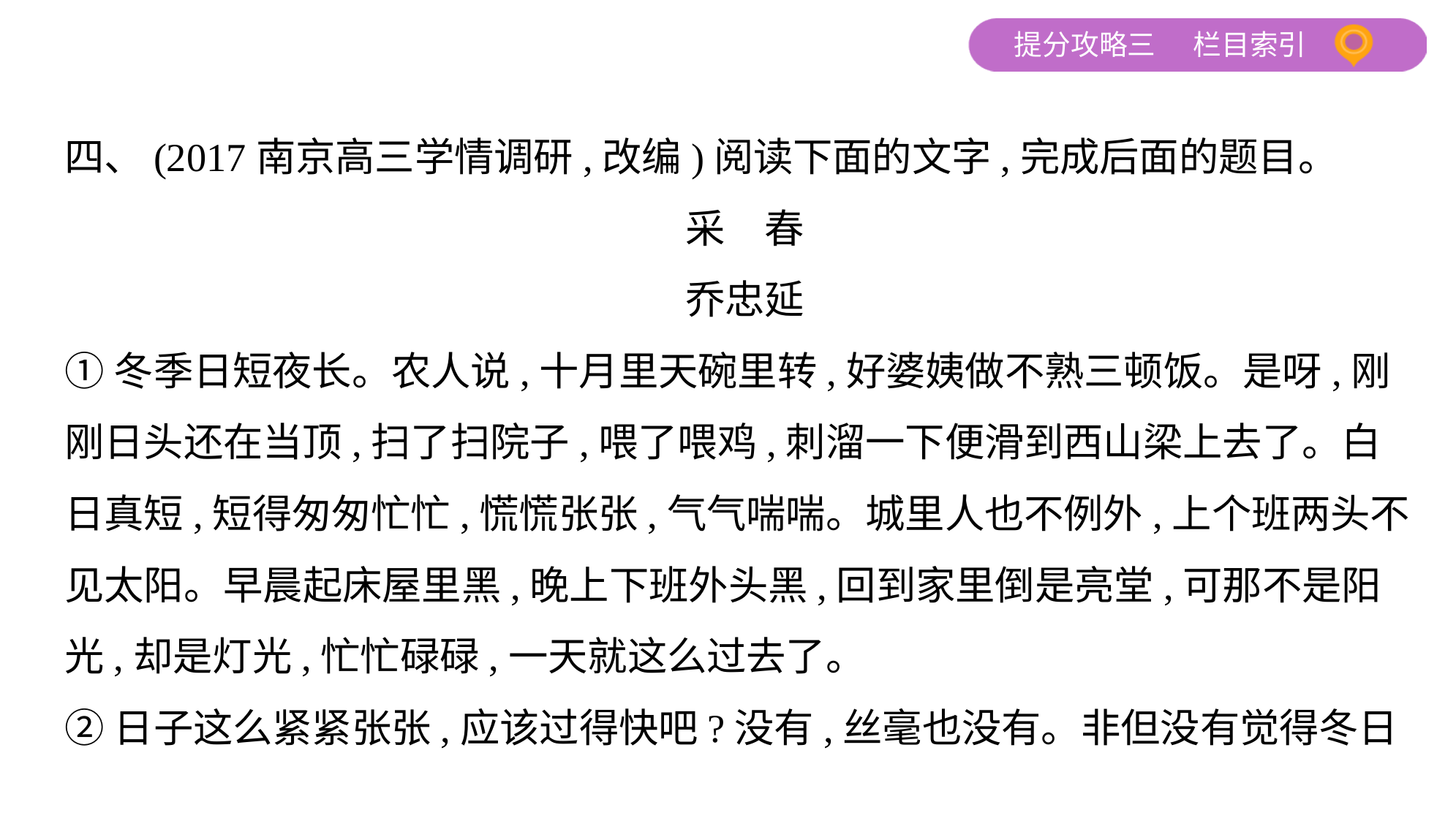

四、(2017南京高三学情调研,改编)阅读下面的文字,完成后面的题目。
采　春
乔忠延
①冬季日短夜长。农人说,十月里天碗里转,好婆姨做不熟三顿饭。是呀,刚
刚日头还在当顶,扫了扫院子,喂了喂鸡,刺溜一下便滑到西山梁上去了。白
日真短,短得匆匆忙忙,慌慌张张,气气喘喘。城里人也不例外,上个班两头不
见太阳。早晨起床屋里黑,晚上下班外头黑,回到家里倒是亮堂,可那不是阳
光,却是灯光,忙忙碌碌,一天就这么过去了。
②日子这么紧紧张张,应该过得快吧?没有,丝毫也没有。非但没有觉得冬日